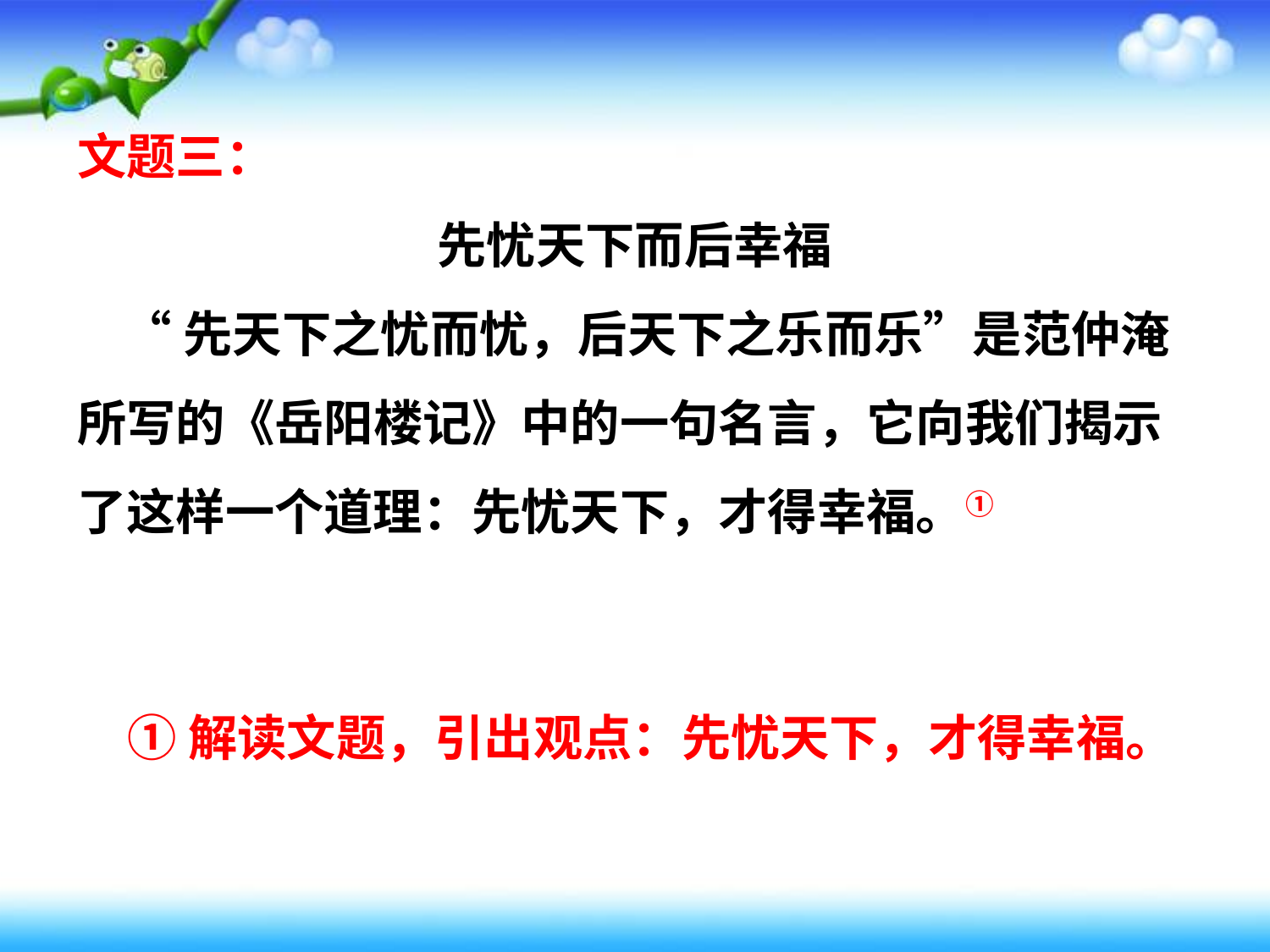

文题三：
先忧天下而后幸福
    “先天下之忧而忧，后天下之乐而乐”是范仲淹所写的《岳阳楼记》中的一句名言，它向我们揭示了这样一个道理：先忧天下，才得幸福。①
①解读文题，引出观点：先忧天下，才得幸福。